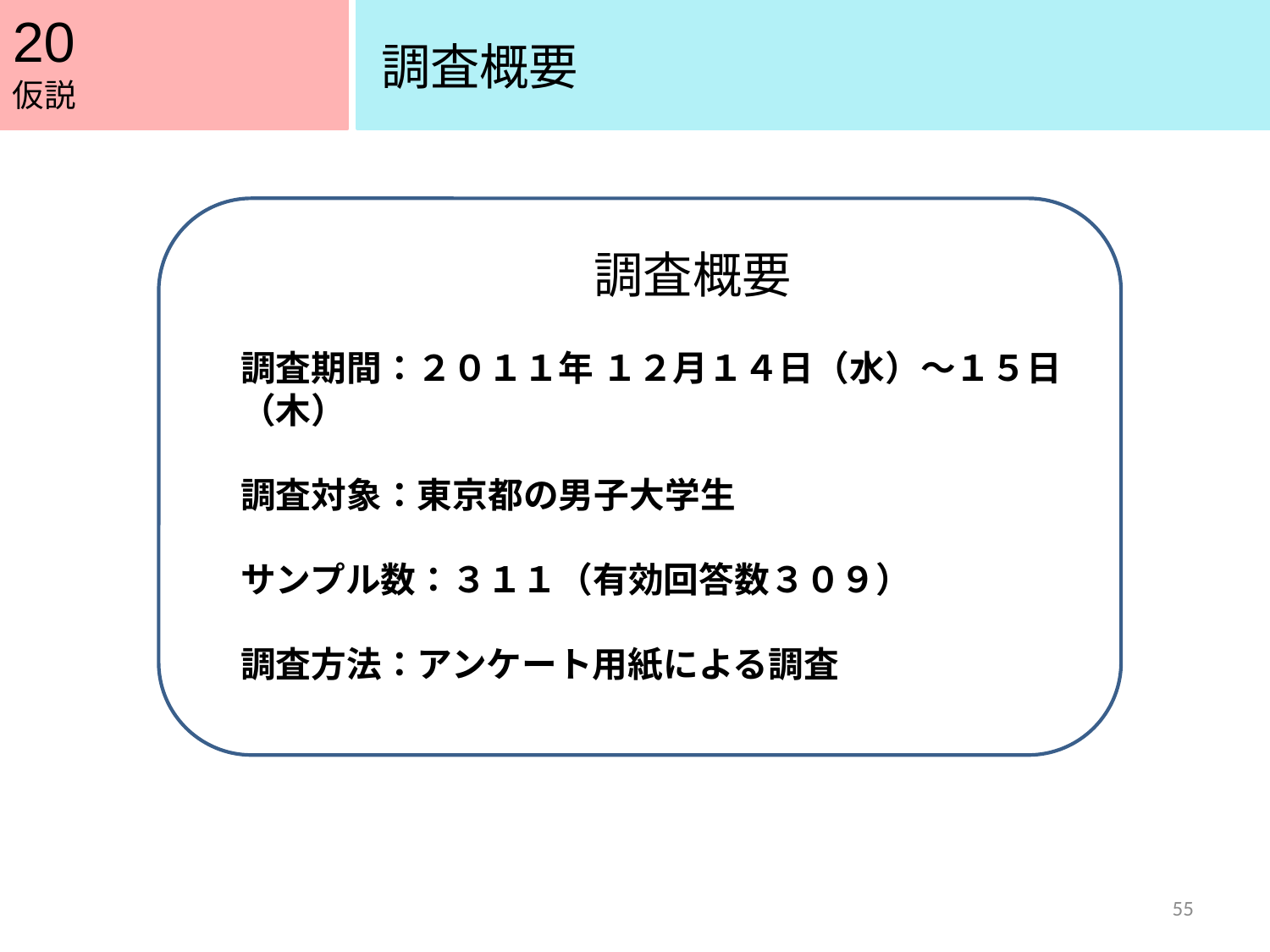

20

調査概要
仮説

　　　　　　　　　　調査概要

調査期間：２０１１年 １２月１４日（水）～１５日（木）

調査対象：東京都の男子大学生

サンプル数：３１１（有効回答数３０９）

調査方法：アンケート用紙による調査

55